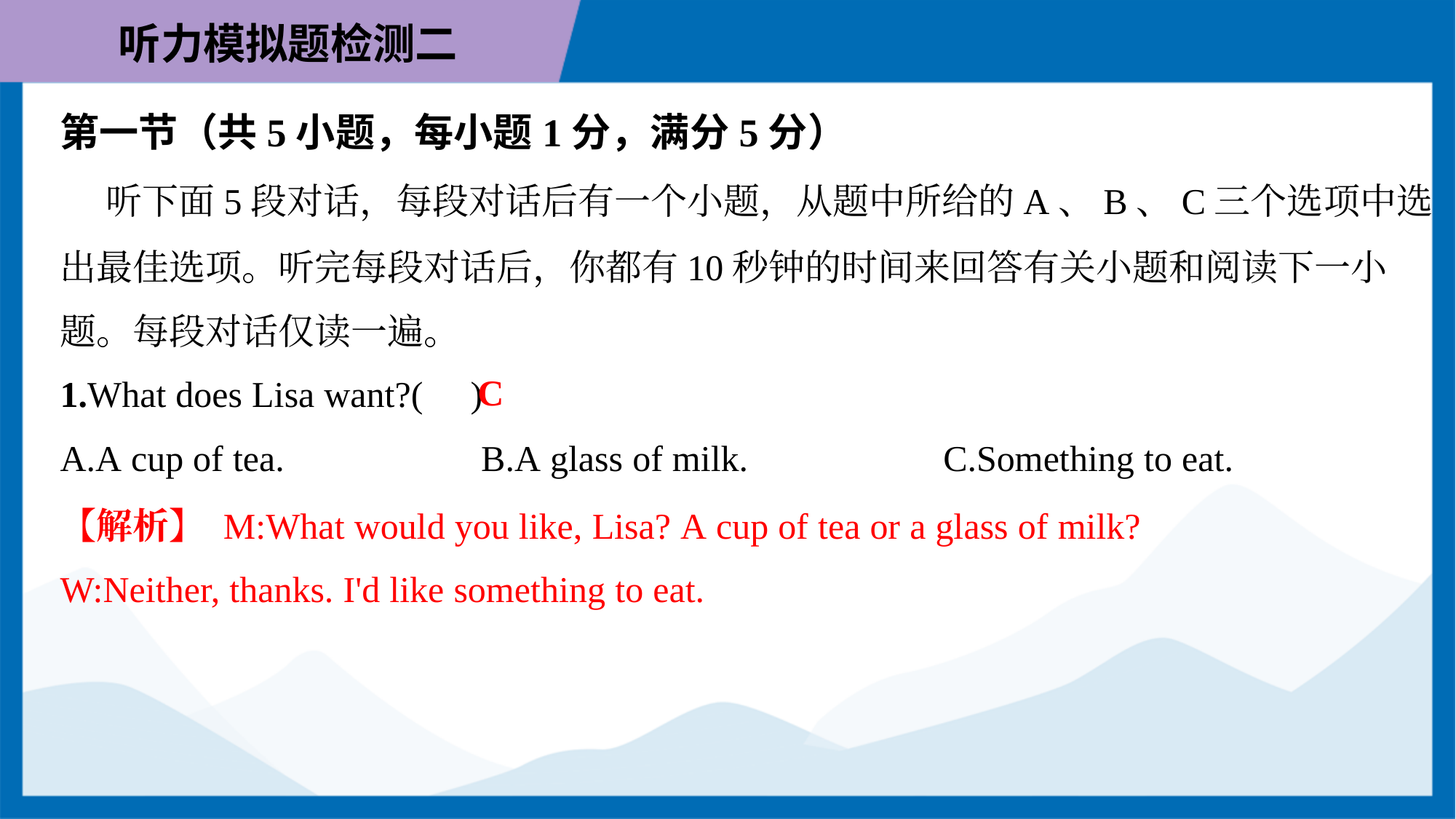

第一节（共5小题，每小题1分，满分5分）
    听下面5段对话，每段对话后有一个小题，从题中所给的A、B、C三个选项中选
出最佳选项。听完每段对话后，你都有10秒钟的时间来回答有关小题和阅读下一小
题。每段对话仅读一遍。
C
1.What does Lisa want?(     )
A.A cup of tea.	B.A glass of milk.	C.Something to eat.
【解析】 M:What would you like, Lisa? A cup of tea or a glass of milk?
W:Neither, thanks. I'd like something to eat.